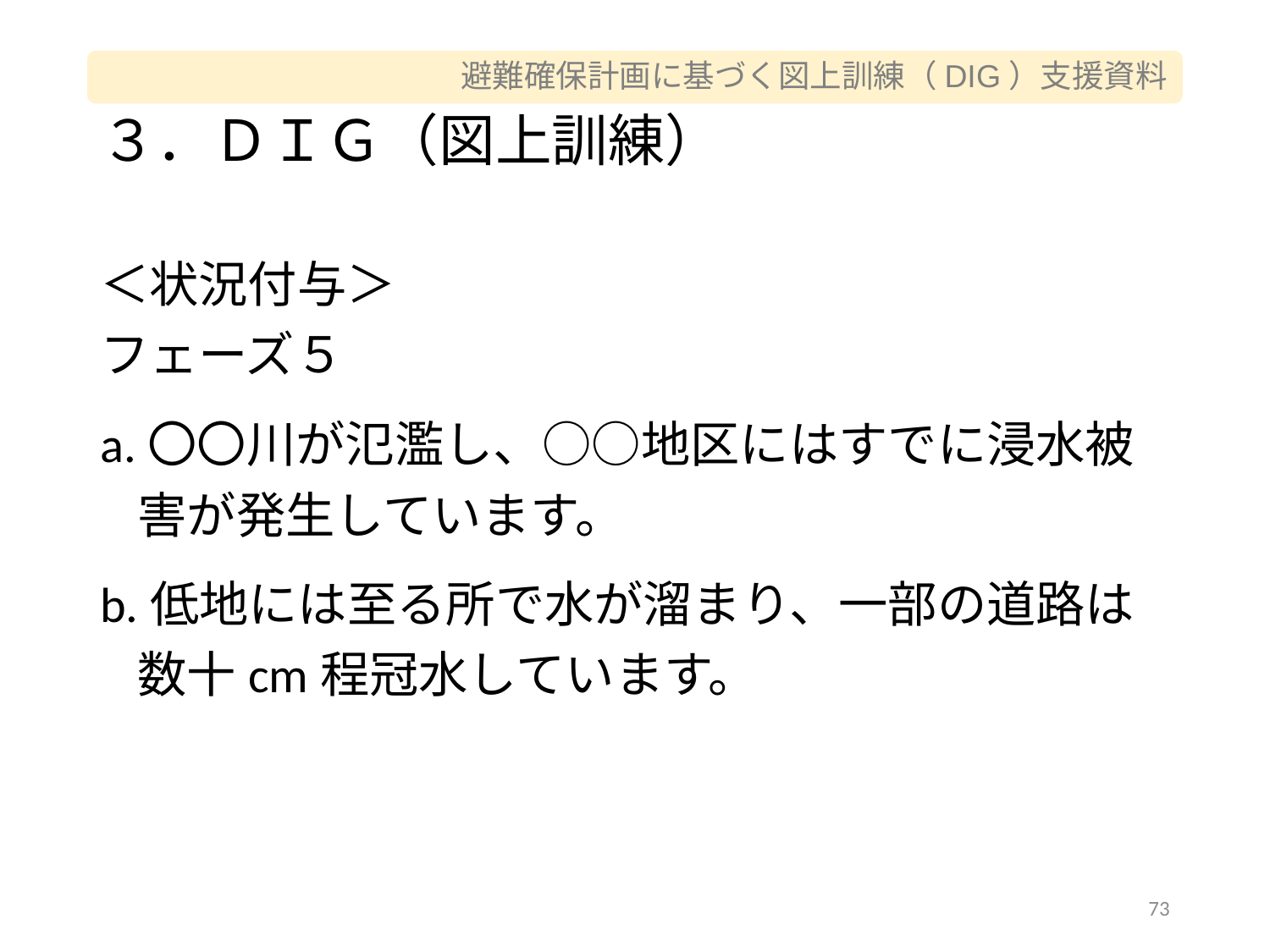

# ３．ＤＩＧ（図上訓練）
＜状況付与＞
フェーズ５
a.〇〇川が氾濫し、○○地区にはすでに浸水被害が発生しています。
b.低地には至る所で水が溜まり、一部の道路は数十cm程冠水しています。
73